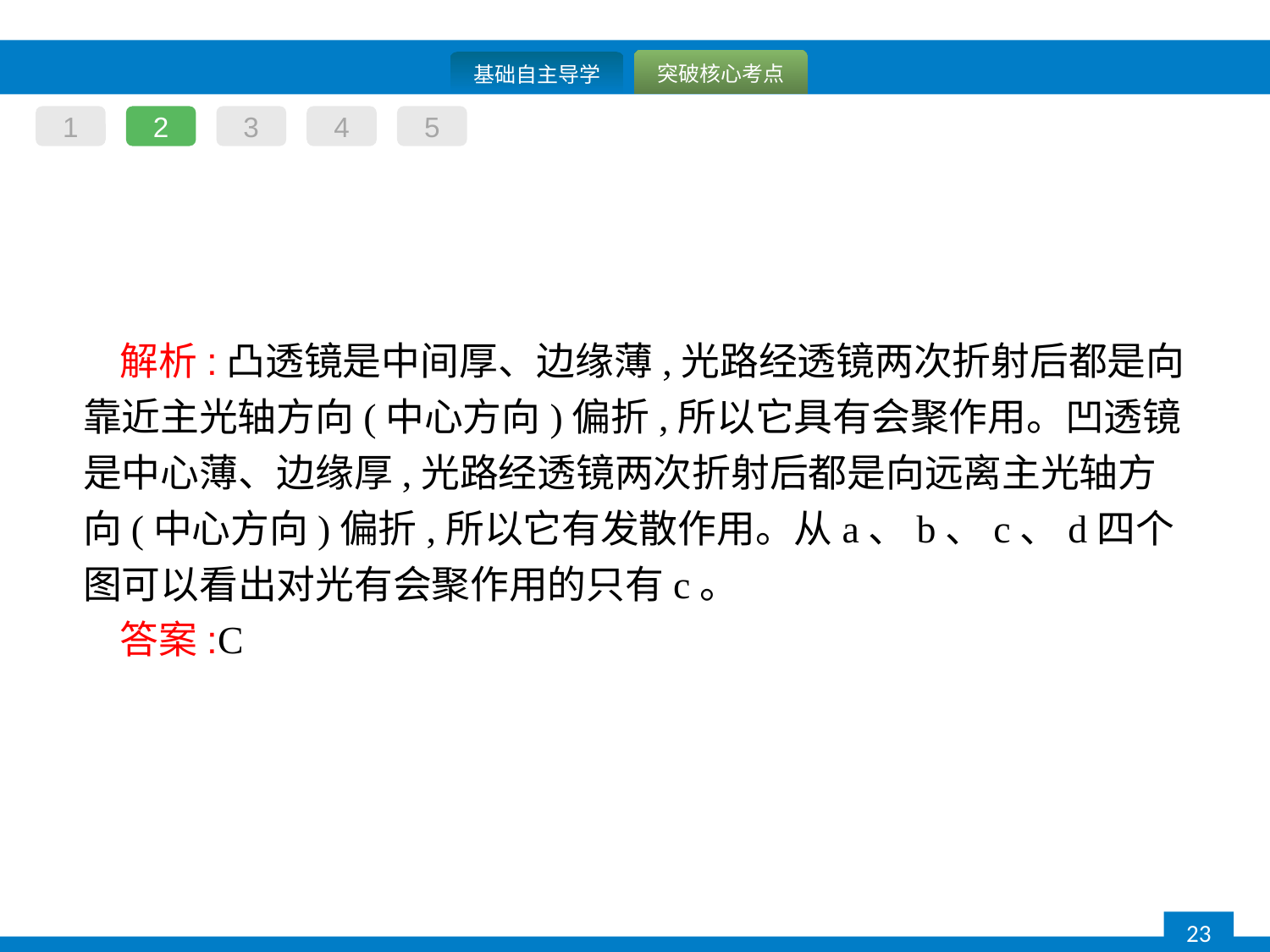

1
2
3
4
5
解析:凸透镜是中间厚、边缘薄,光路经透镜两次折射后都是向靠近主光轴方向(中心方向)偏折,所以它具有会聚作用。凹透镜是中心薄、边缘厚,光路经透镜两次折射后都是向远离主光轴方向(中心方向)偏折,所以它有发散作用。从a、b、c、d四个图可以看出对光有会聚作用的只有c。
答案:C